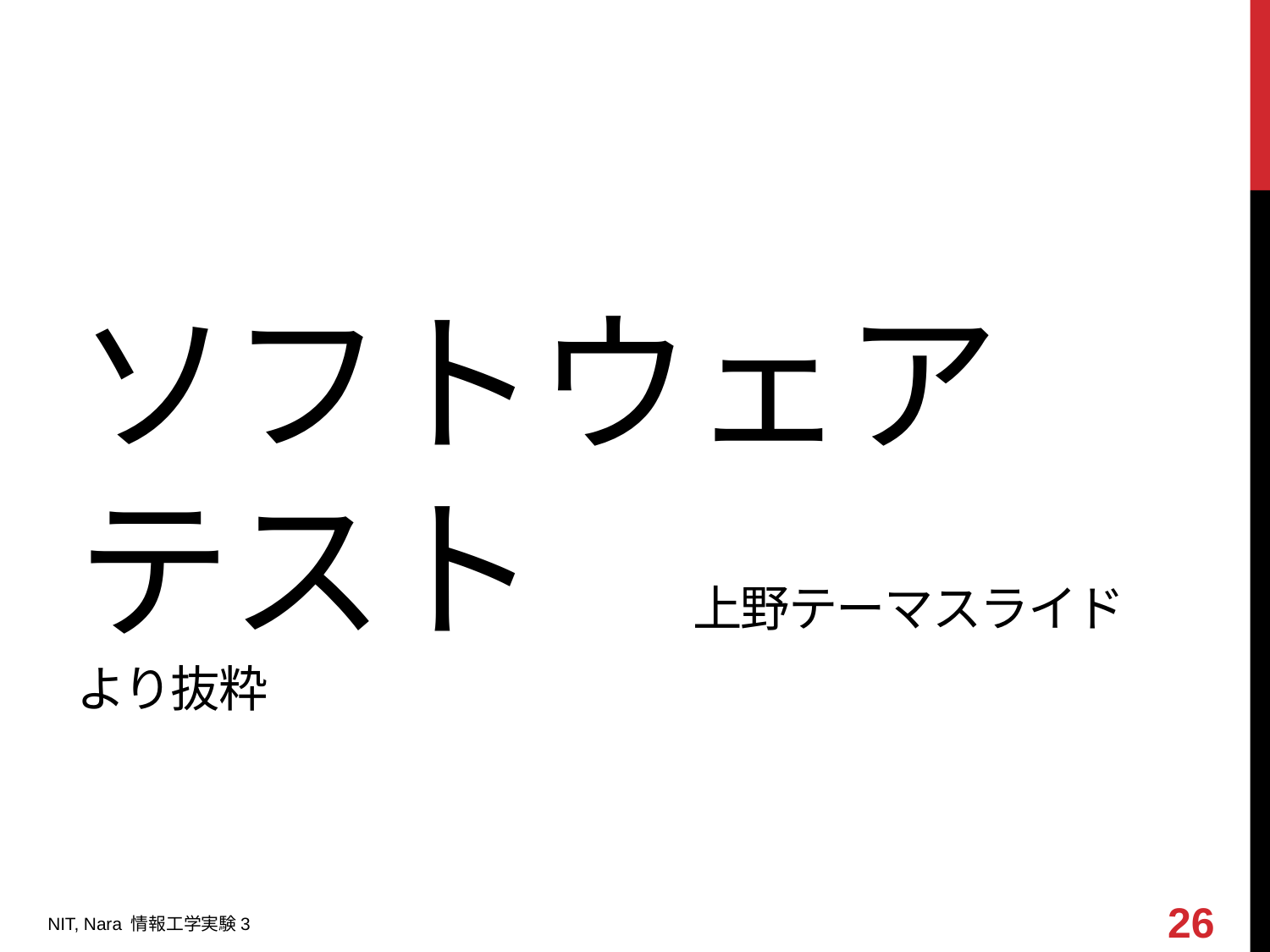

# ソフトウェア テスト　上野テーマスライドより抜粋
26
NIT, Nara 情報工学実験3